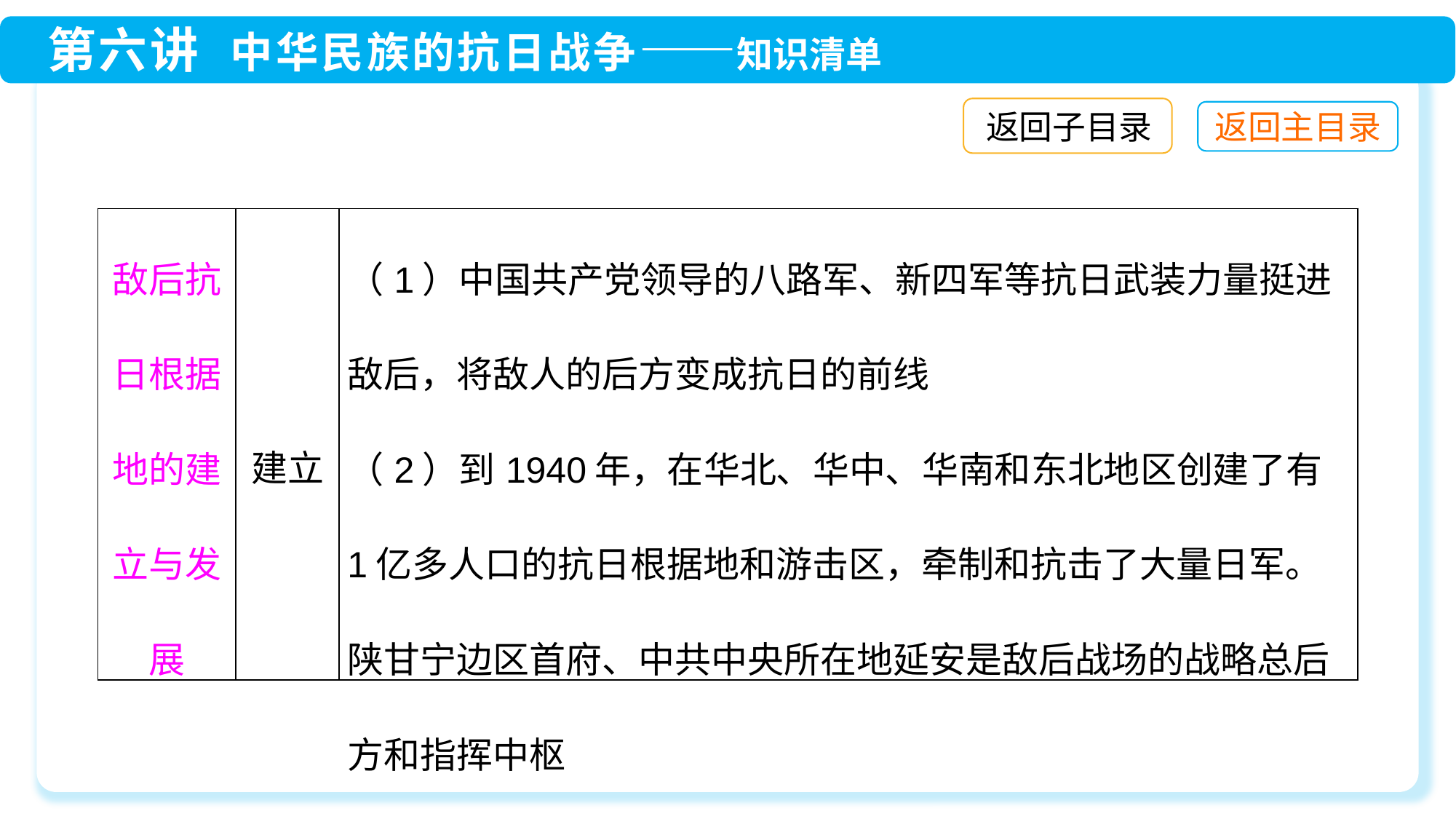

返回子目录
| 敌后抗日根据地的建立与发展 | 建立 | （1）中国共产党领导的八路军、新四军等抗日武装力量挺进敌后，将敌人的后方变成抗日的前线 （2）到1940年，在华北、华中、华南和东北地区创建了有1亿多人口的抗日根据地和游击区，牵制和抗击了大量日军。陕甘宁边区首府、中共中央所在地延安是敌后战场的战略总后方和指挥中枢 |
| --- | --- | --- |